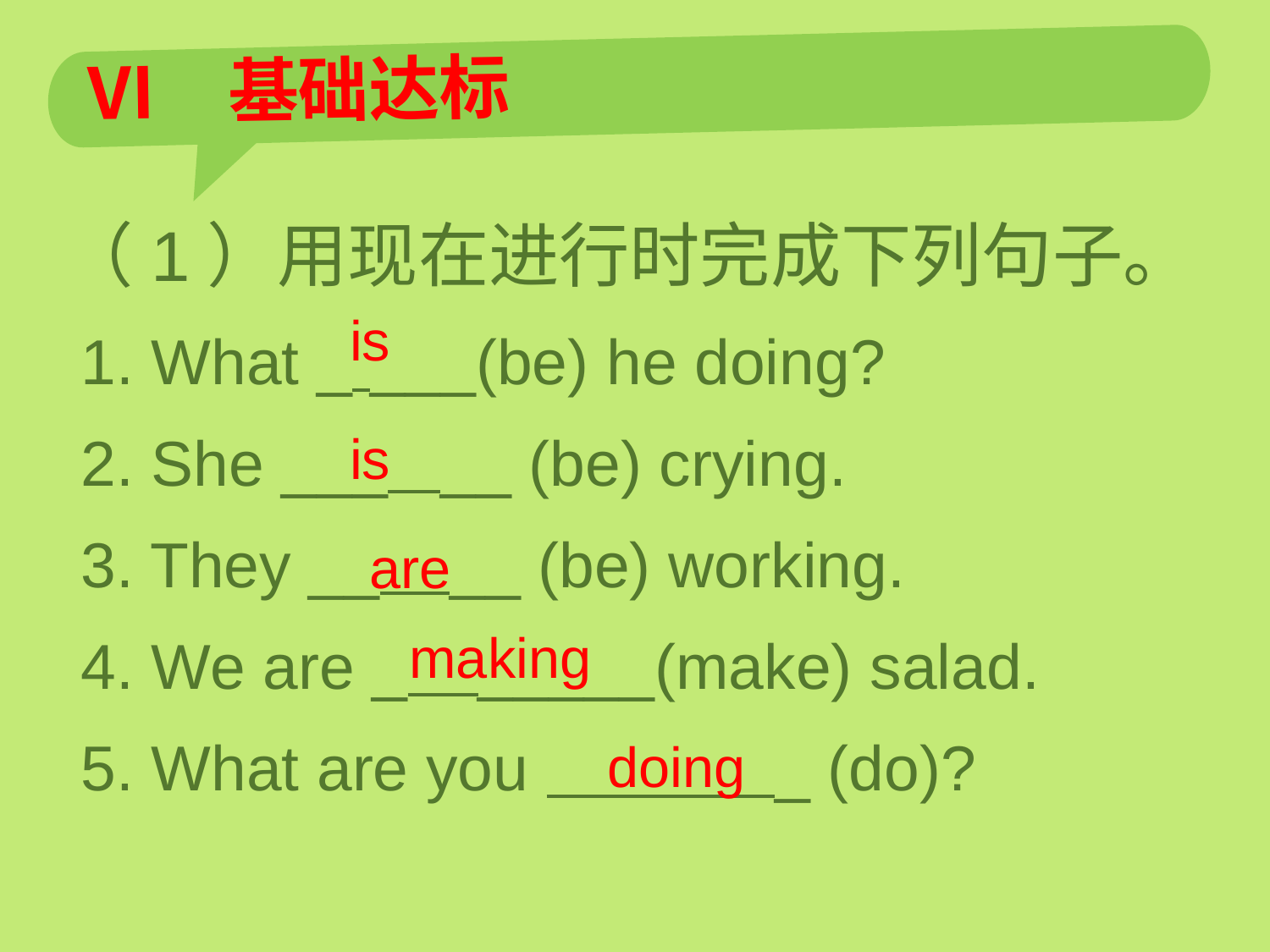

# Ⅵ    基础达标
（1）用现在进行时完成下列句子。
 1. What _ ___(be) he doing?
 2. She ___   __ (be) crying.
 3. They __    __ (be) working.
 4. We are _    _____(make) salad.
 5. What are you              _ (do)?
is
is
are
making
doing